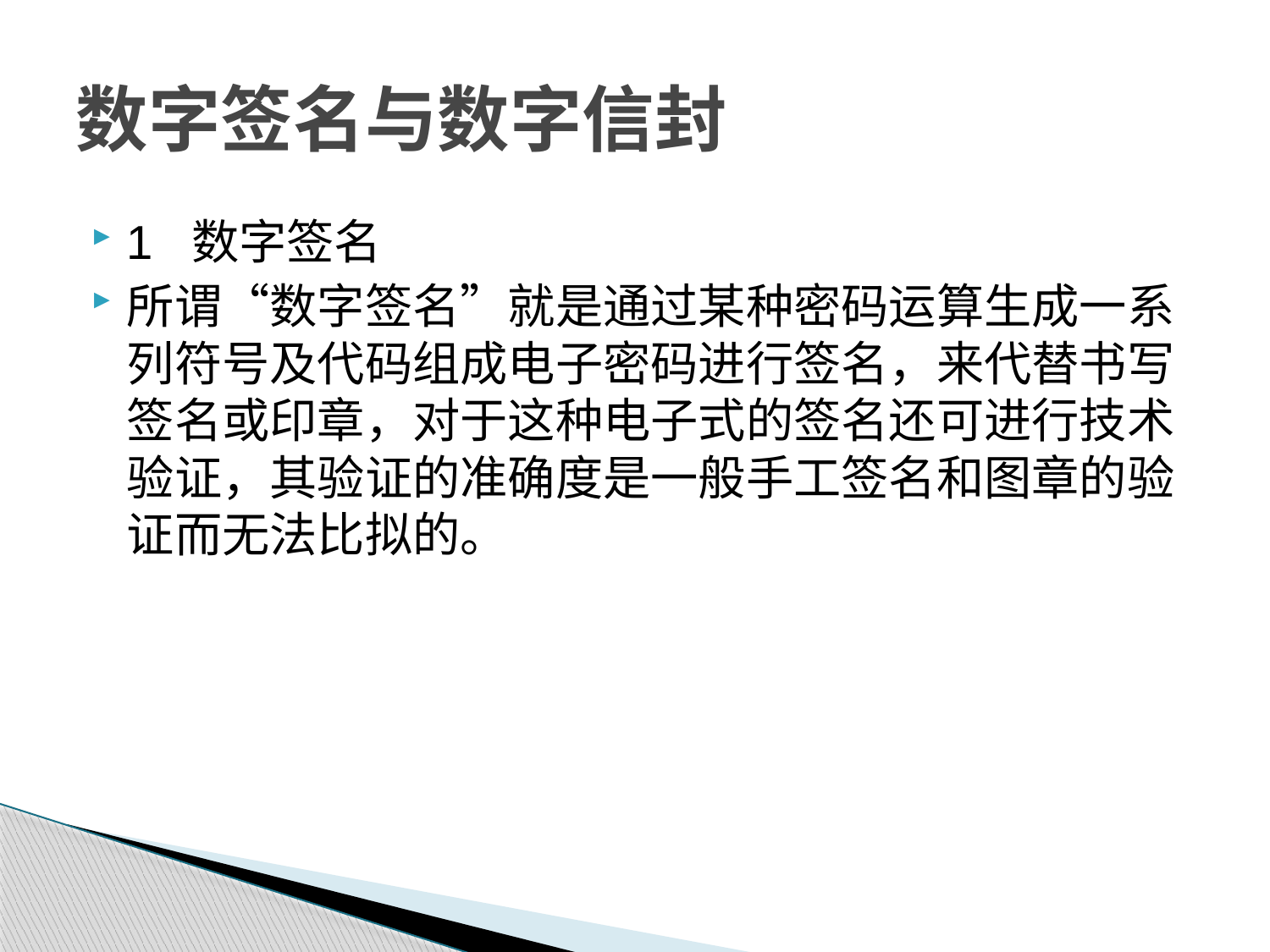

# 数字签名与数字信封
1  数字签名
所谓“数字签名”就是通过某种密码运算生成一系列符号及代码组成电子密码进行签名，来代替书写签名或印章，对于这种电子式的签名还可进行技术验证，其验证的准确度是一般手工签名和图章的验证而无法比拟的。